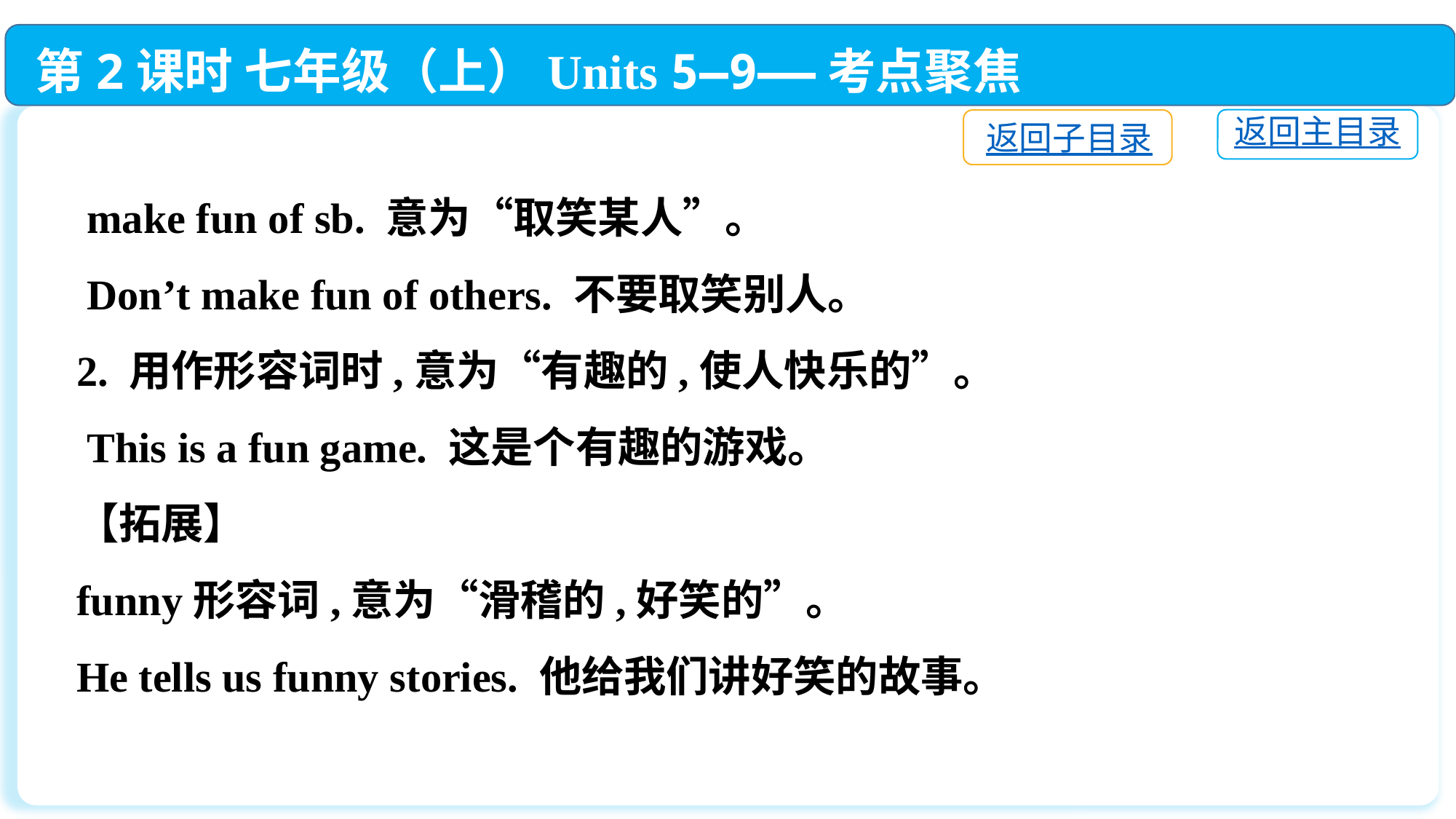

第2课时 七年级（上）Units 5—9——考点聚焦

返回主目录

返回子目录
 make fun of sb. 意为“取笑某人”。
 Don’t make fun of others. 不要取笑别人。
2. 用作形容词时,意为“有趣的,使人快乐的”。
 This is a fun game. 这是个有趣的游戏。
【拓展】
funny形容词,意为“滑稽的,好笑的”。
He tells us funny stories. 他给我们讲好笑的故事。